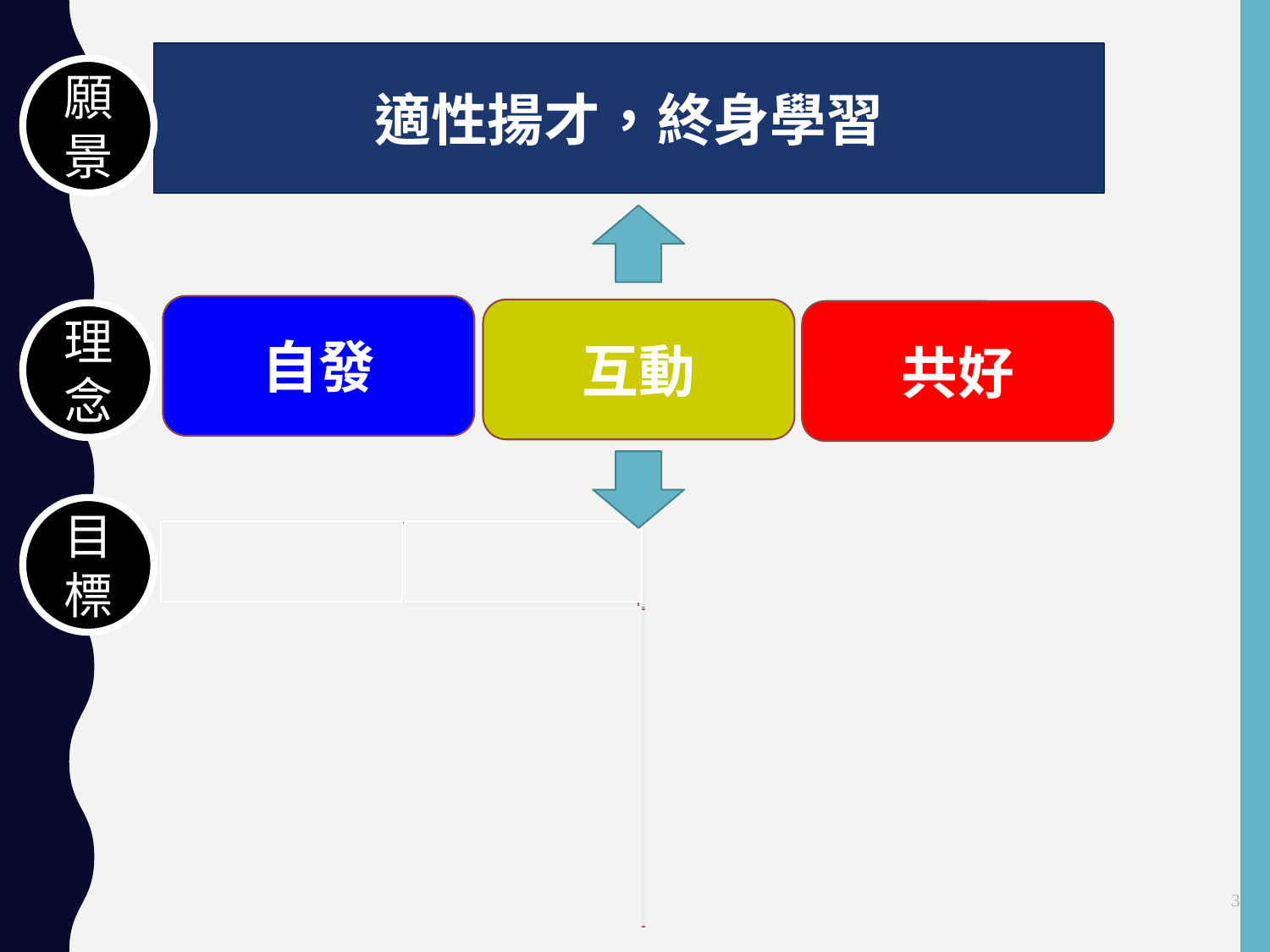

適性揚才，終身學習
願景

自發
互動
共好
理念

目標

| 生命 | 生活 | 生涯 | 幸福 |
| --- | --- | --- | --- |

| 啟發 生命 潛能 | 陶冶 生活 知能 | 促進 生涯 發展 | 涵育 公民 責任 |
| --- | --- | --- | --- |
3